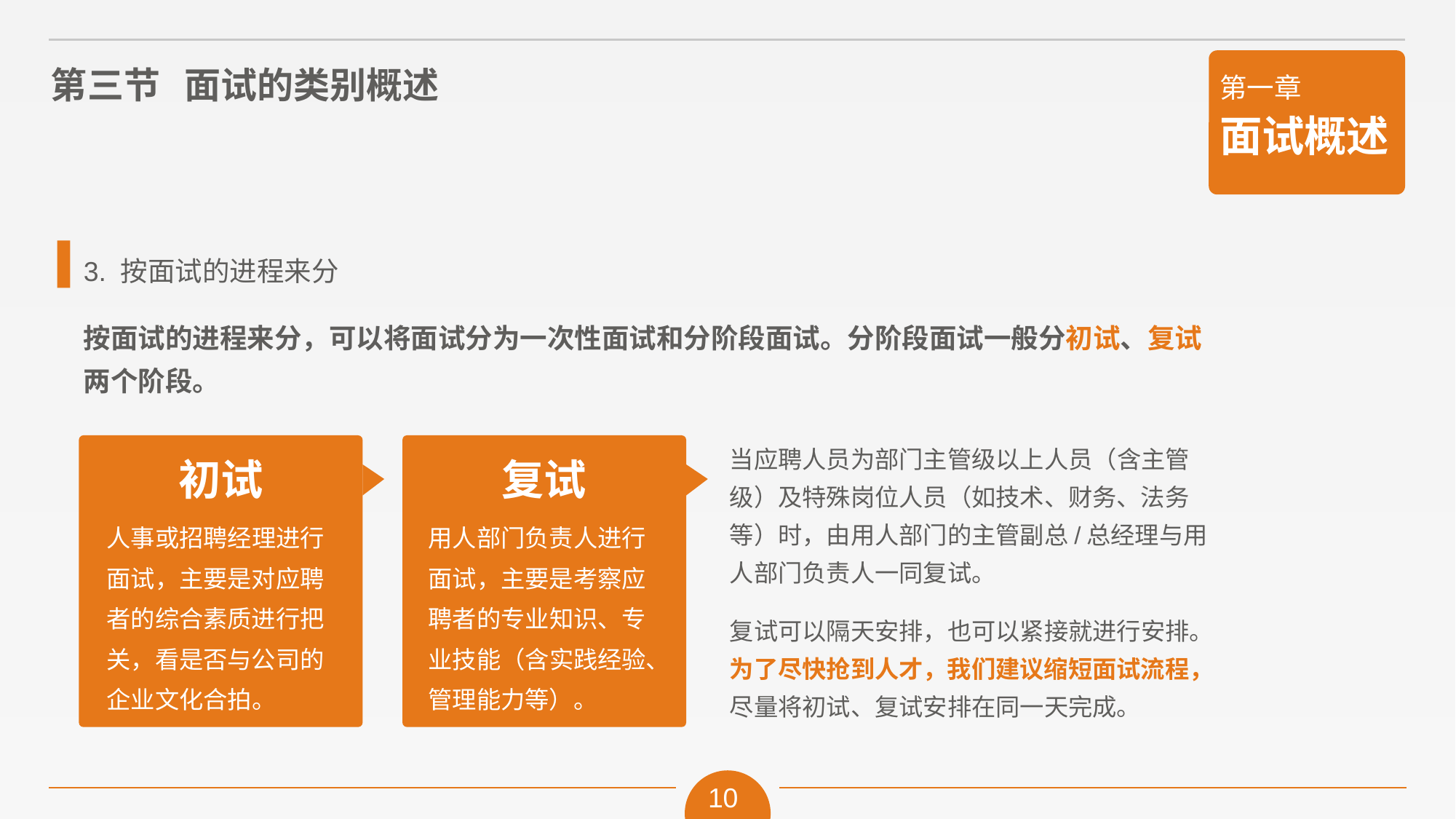

3. 按面试的进程来分

按面试的进程来分，可以将面试分为一次性面试和分阶段面试。分阶段面试一般分初试、复试两个阶段。
当应聘人员为部门主管级以上人员（含主管级）及特殊岗位人员（如技术、财务、法务等）时，由用人部门的主管副总/总经理与用人部门负责人一同复试。
初试
复试

人事或招聘经理进行面试，主要是对应聘者的综合素质进行把关，看是否与公司的企业文化合拍。
用人部门负责人进行面试，主要是考察应聘者的专业知识、专业技能（含实践经验、管理能力等）。
复试可以隔天安排，也可以紧接就进行安排。为了尽快抢到人才，我们建议缩短面试流程，尽量将初试、复试安排在同一天完成。